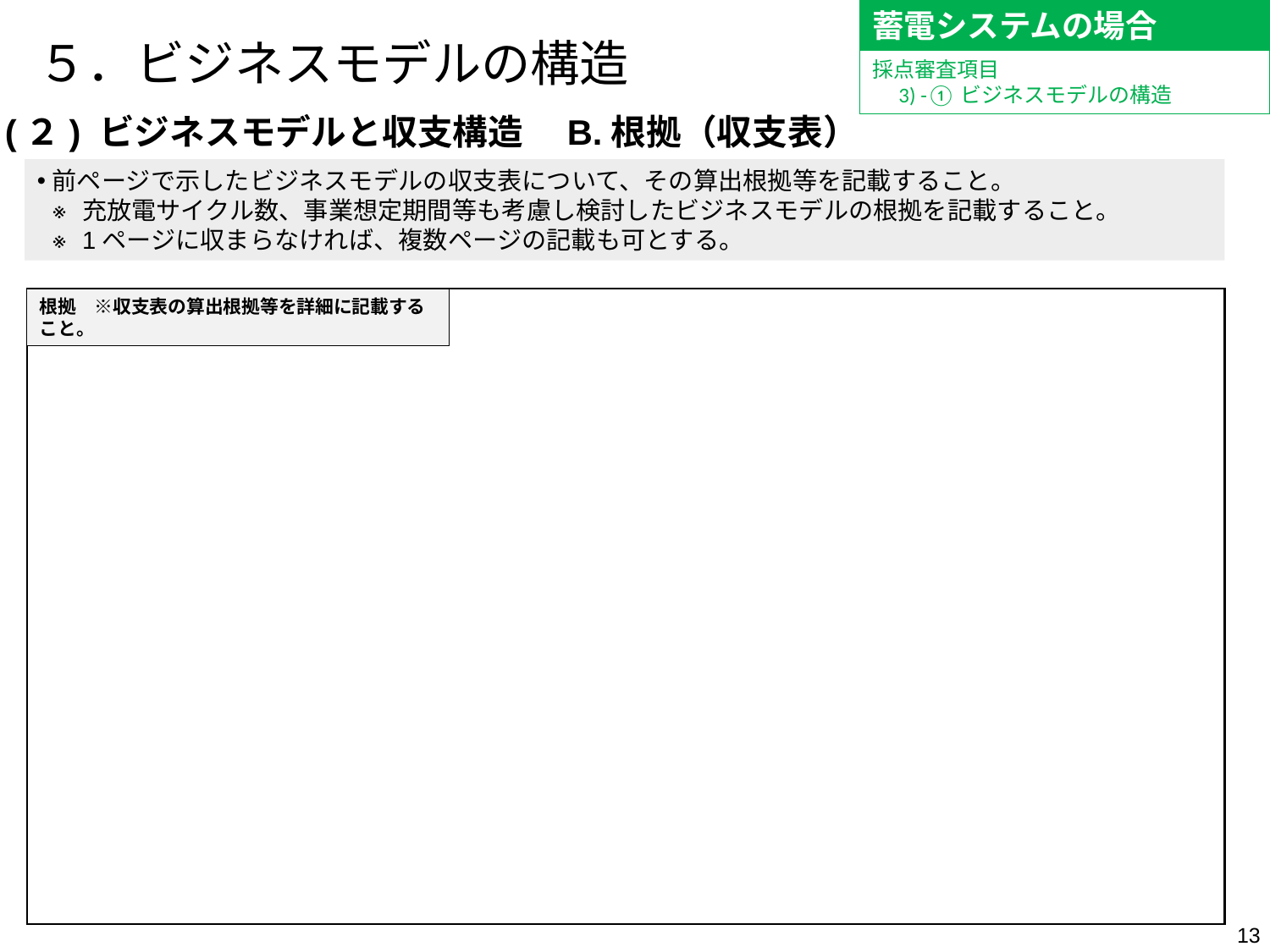

蓄電システムの場合
# ５．ビジネスモデルの構造
採点審査項目
　3) -①ビジネスモデルの構造
(２) ビジネスモデルと収支構造　B.根拠（収支表）
前ページで示したビジネスモデルの収支表について、その算出根拠等を記載すること。
充放電サイクル数、事業想定期間等も考慮し検討したビジネスモデルの根拠を記載すること。
1ページに収まらなければ、複数ページの記載も可とする。

根拠　※収支表の算出根拠等を詳細に記載すること。